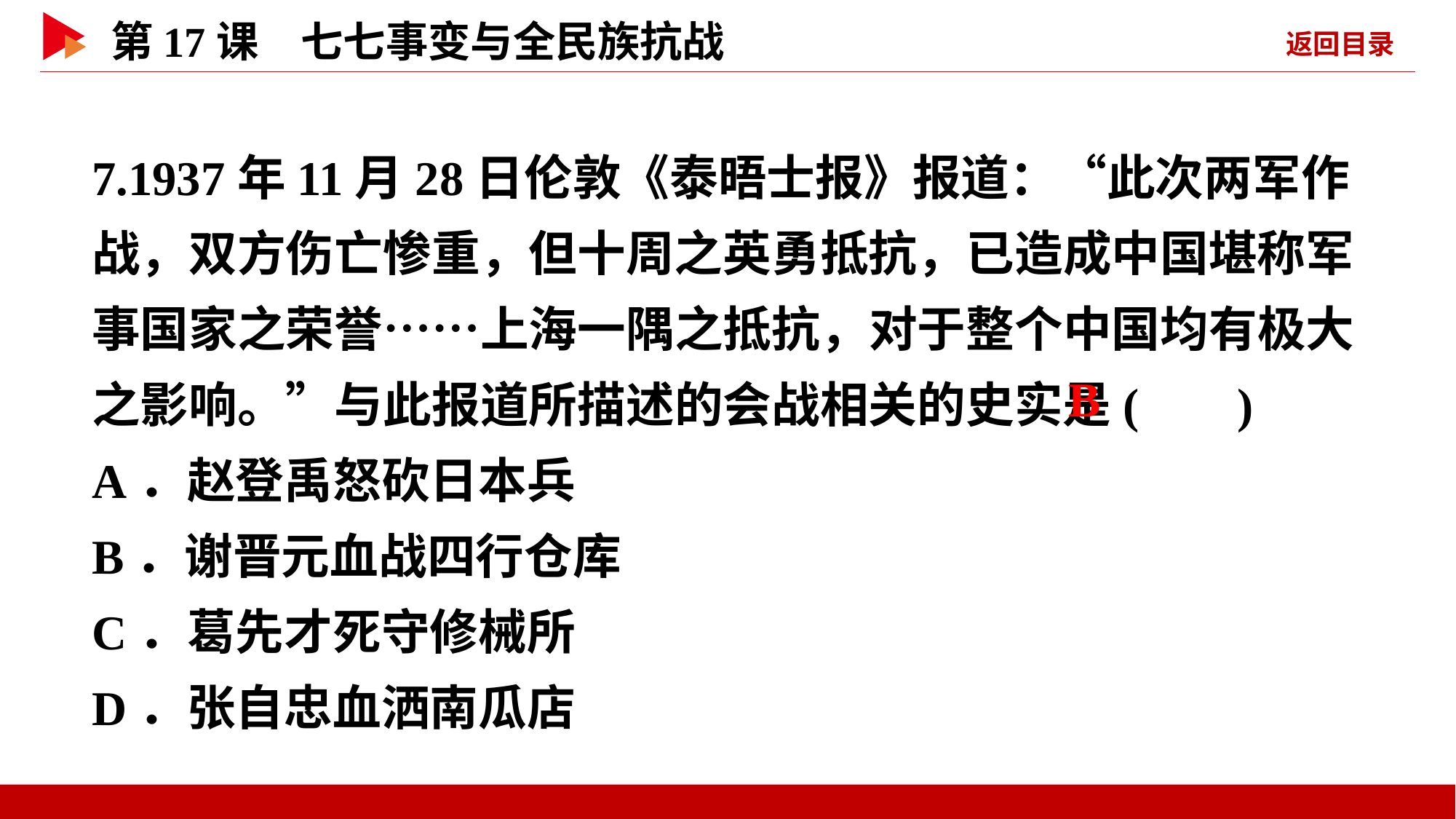

7.1937年11月28日伦敦《泰晤士报》报道：“此次两军作战，双方伤亡惨重，但十周之英勇抵抗，已造成中国堪称军事国家之荣誉……上海一隅之抵抗，对于整个中国均有极大之影响。”与此报道所描述的会战相关的史实是(        )
A．赵登禹怒砍日本兵
B．谢晋元血战四行仓库
C．葛先才死守修械所
D．张自忠血洒南瓜店
   B